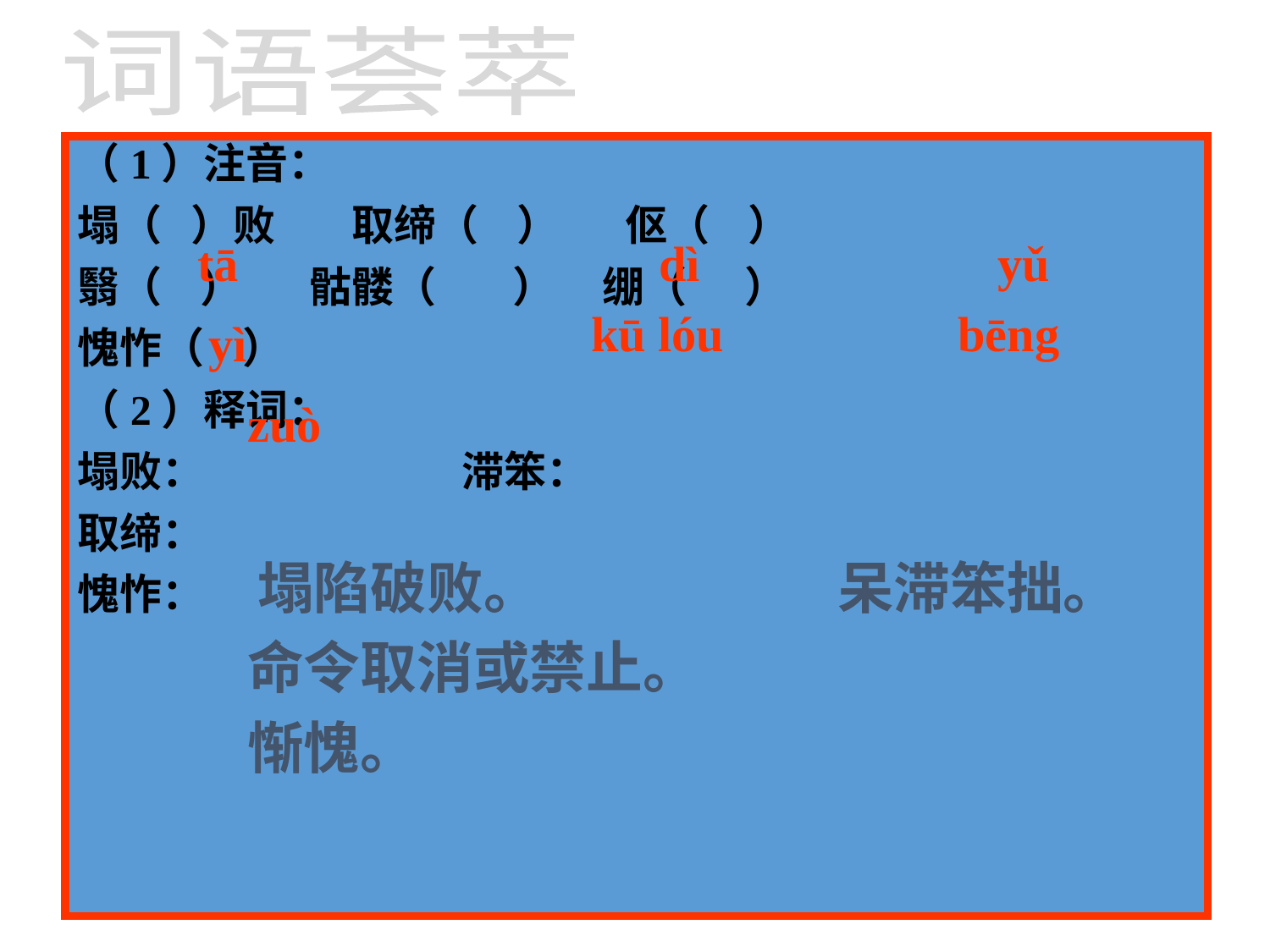

词语荟萃
（1）注音：
塌（   ）败        取缔（    ）       伛（    ）
翳（    ）       骷髅（        ）     绷（      ）
愧怍（    ）
（2）释词：
塌败：                           滞笨：
取缔：
愧怍：
tā
dì
yǔ
kū lóu
bēng
yì
zuò
塌陷破败。
呆滞笨拙。
命令取消或禁止。
惭愧。